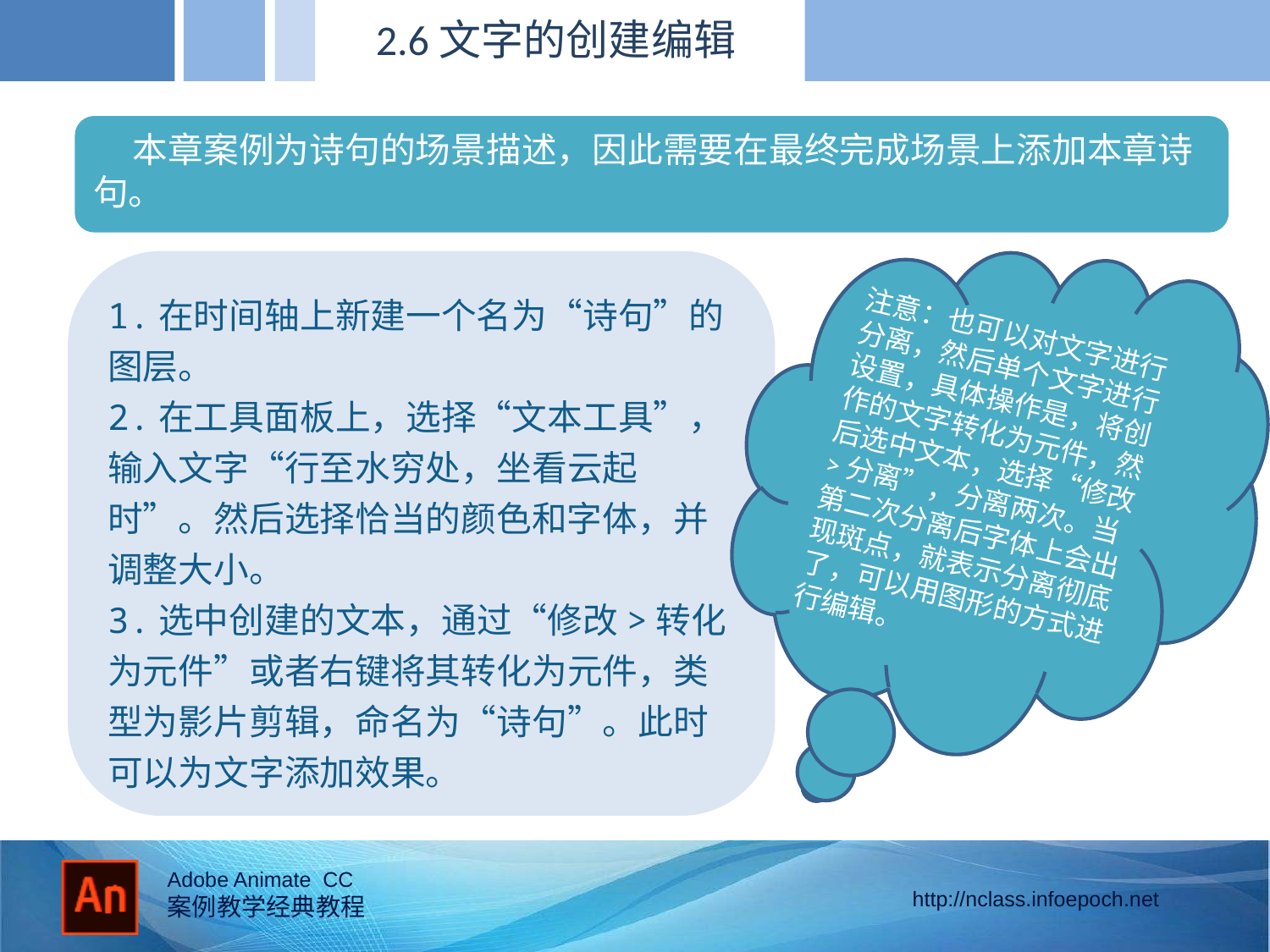

2.6文字的创建编辑
    本章案例为诗句的场景描述，因此需要在最终完成场景上添加本章诗句。
注意：也可以对文字进行分离，然后单个文字进行设置，具体操作是，将创作的文字转化为元件，然后选中文本，选择“修改>分离”，分离两次。当第二次分离后字体上会出现斑点，就表示分离彻底了，可以用图形的方式进行编辑。
1.在时间轴上新建一个名为“诗句”的图层。
2.在工具面板上，选择“文本工具”，输入文字“行至水穷处，坐看云起时”。然后选择恰当的颜色和字体，并调整大小。
3.选中创建的文本，通过“修改>转化为元件”或者右键将其转化为元件，类型为影片剪辑，命名为“诗句”。此时可以为文字添加效果。